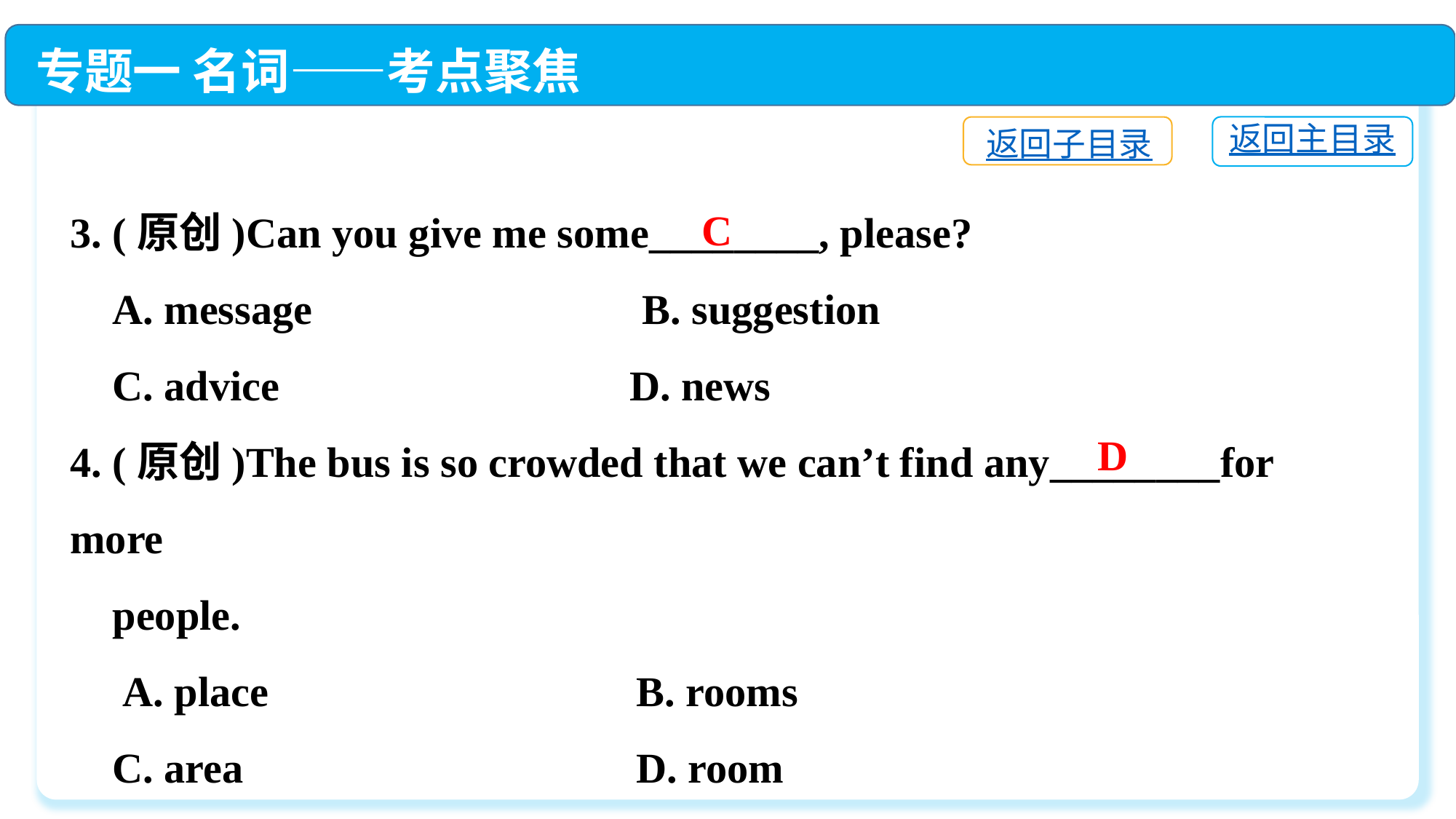

专题一 名词——考点聚焦

返回主目录

返回子目录
3. (原创)Can you give me some________, please?
    A. message　　	             B. suggestion
    C. advice　	                       D. news
4. (原创)The bus is so crowded that we can’t find any________for more
    people.
     A. place	                                 B. rooms
    C. area	                                 D. room
C

D